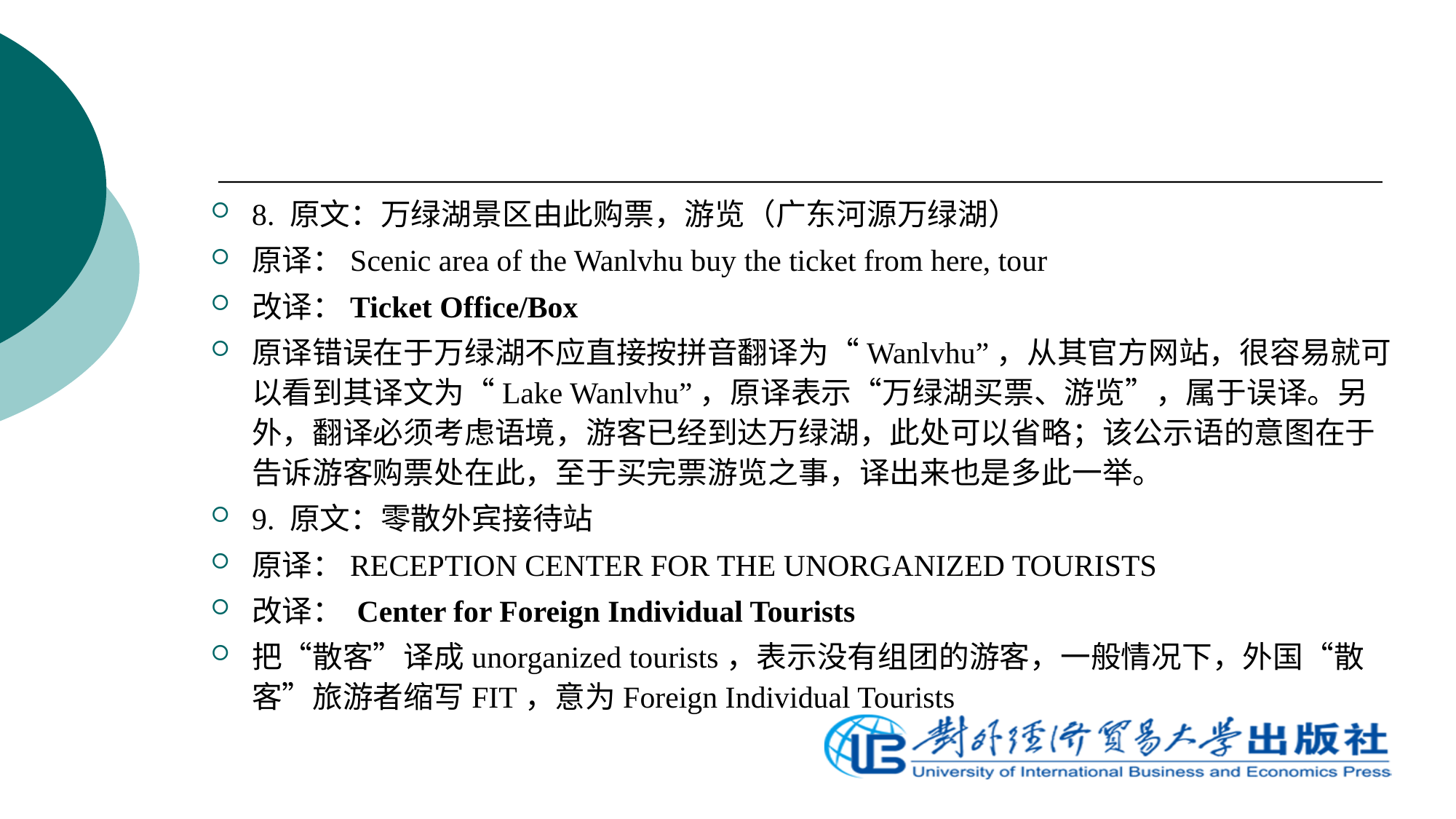

8. 原文：万绿湖景区由此购票，游览（广东河源万绿湖）
原译：Scenic area of the Wanlvhu buy the ticket from here, tour
改译：Ticket Office/Box
原译错误在于万绿湖不应直接按拼音翻译为“Wanlvhu”，从其官方网站，很容易就可以看到其译文为“Lake Wanlvhu”，原译表示“万绿湖买票、游览”，属于误译。另外，翻译必须考虑语境，游客已经到达万绿湖，此处可以省略；该公示语的意图在于告诉游客购票处在此，至于买完票游览之事，译出来也是多此一举。
9. 原文：零散外宾接待站
原译：RECEPTION CENTER FOR THE UNORGANIZED TOURISTS
改译： Center for Foreign Individual Tourists
把“散客”译成unorganized tourists，表示没有组团的游客，一般情况下，外国“散客”旅游者缩写FIT，意为Foreign Individual Tourists